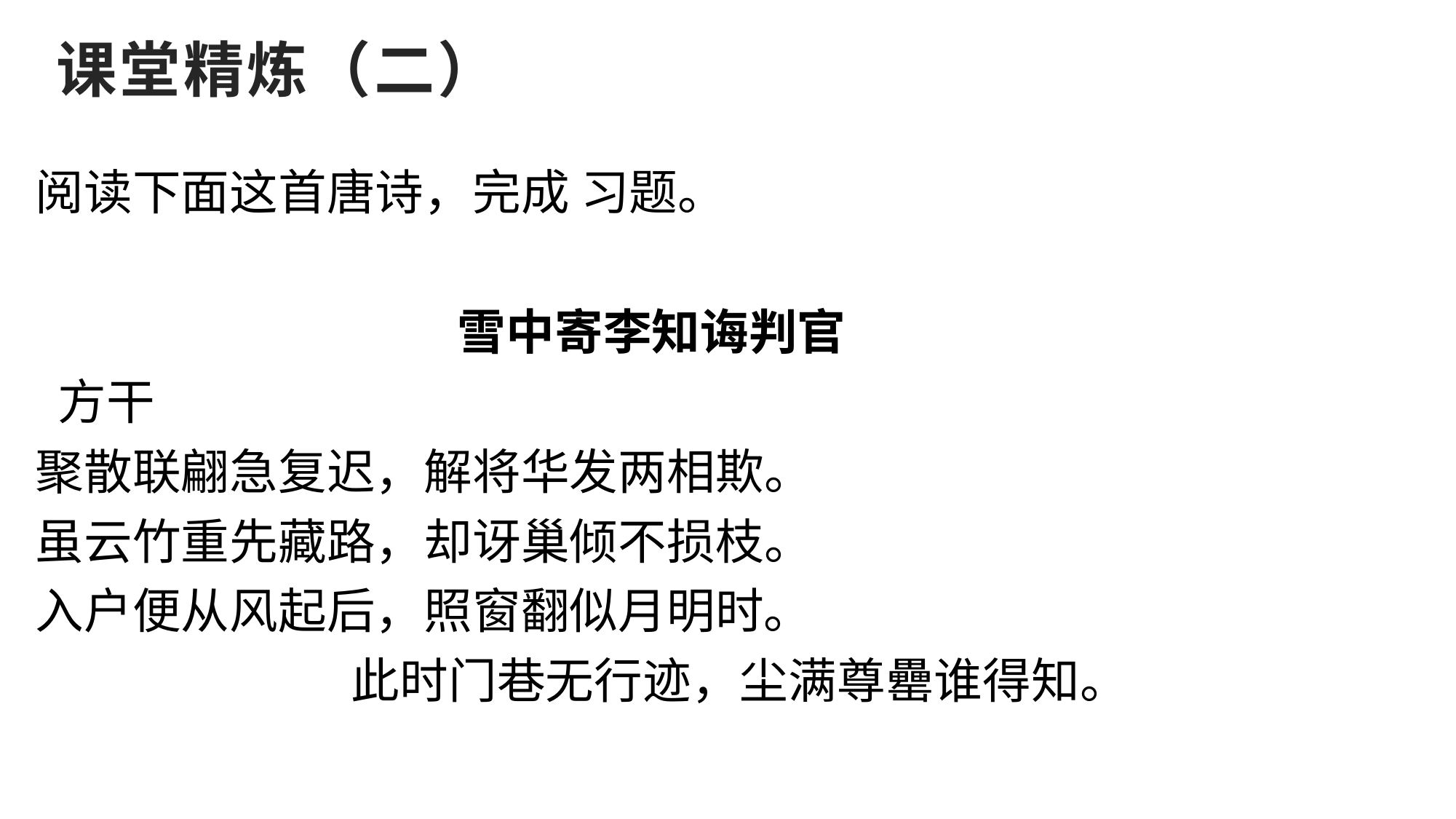

课堂精炼（二）

阅读下面这首唐诗，完成 习题。

                                     雪中寄李知诲判官
 方干
聚散联翩急复迟，解将华发两相欺。
虽云竹重先藏路，却讶巢倾不损枝。
入户便从风起后，照窗翻似月明时。
此时门巷无行迹，尘满尊罍谁得知。